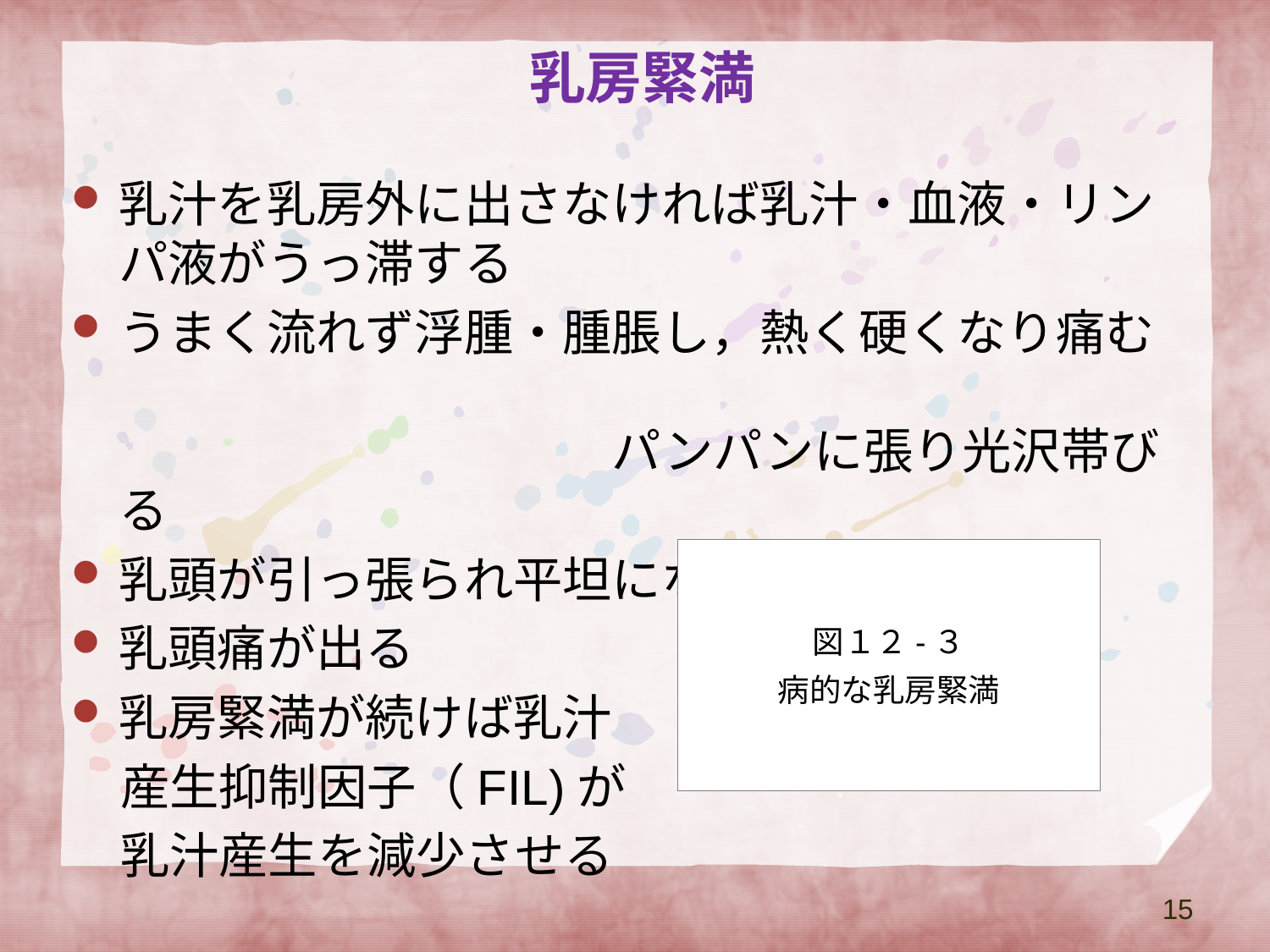

# 乳房緊満
乳汁を乳房外に出さなければ乳汁・血液・リンパ液がうっ滞する
うまく流れず浮腫・腫脹し，熱く硬くなり痛む　　　　　　　　　　　　　　　　　　　　　　　　　　　　　　　パンパンに張り光沢帯びる
乳頭が引っ張られ平坦になり吸着難しくなる
乳頭痛が出る
乳房緊満が続けば乳汁
　産生抑制因子（FIL)が
　乳汁産生を減少させる

図１２-３
病的な乳房緊満

15